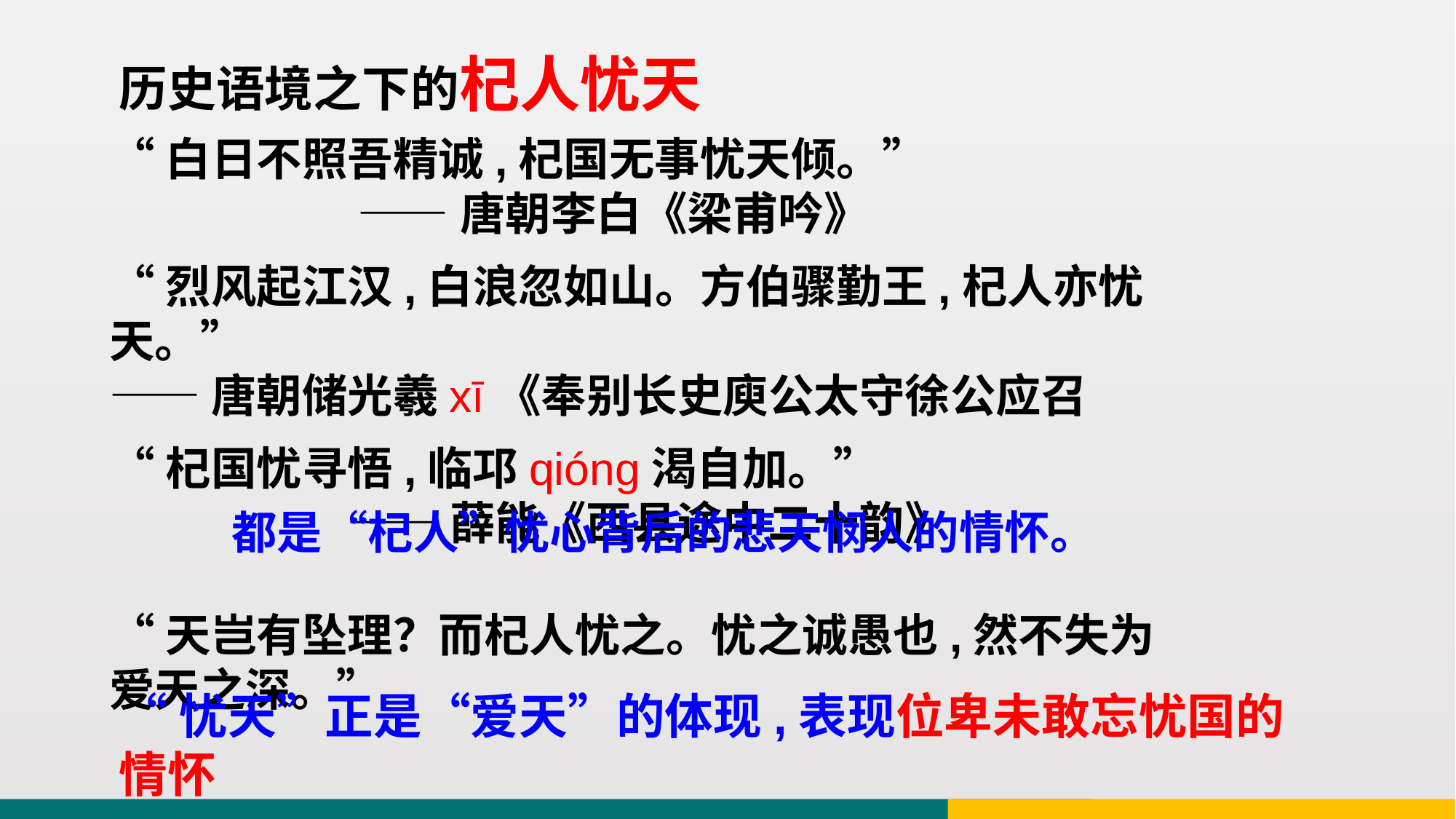

历史语境之下的杞人忧天
“白日不照吾精诚,杞国无事忧天倾。”
                        ——唐朝李白《梁甫吟》

“烈风起江汉,白浪忽如山。方伯骤勤王,杞人亦忧天。”
——唐朝储光羲xī《奉别长史庾公太守徐公应召

“杞国忧寻悟,临邛qióng渴自加。”
                       ——薛能《西县途中二十韵》

“天岂有坠理？而杞人忧之。忧之诚愚也,然不失为爱天之深。”

都是“杞人”忧心背后的悲天悯人的情怀。
“忧天”正是“爱天”的体现,表现位卑未敢忘忧国的情怀